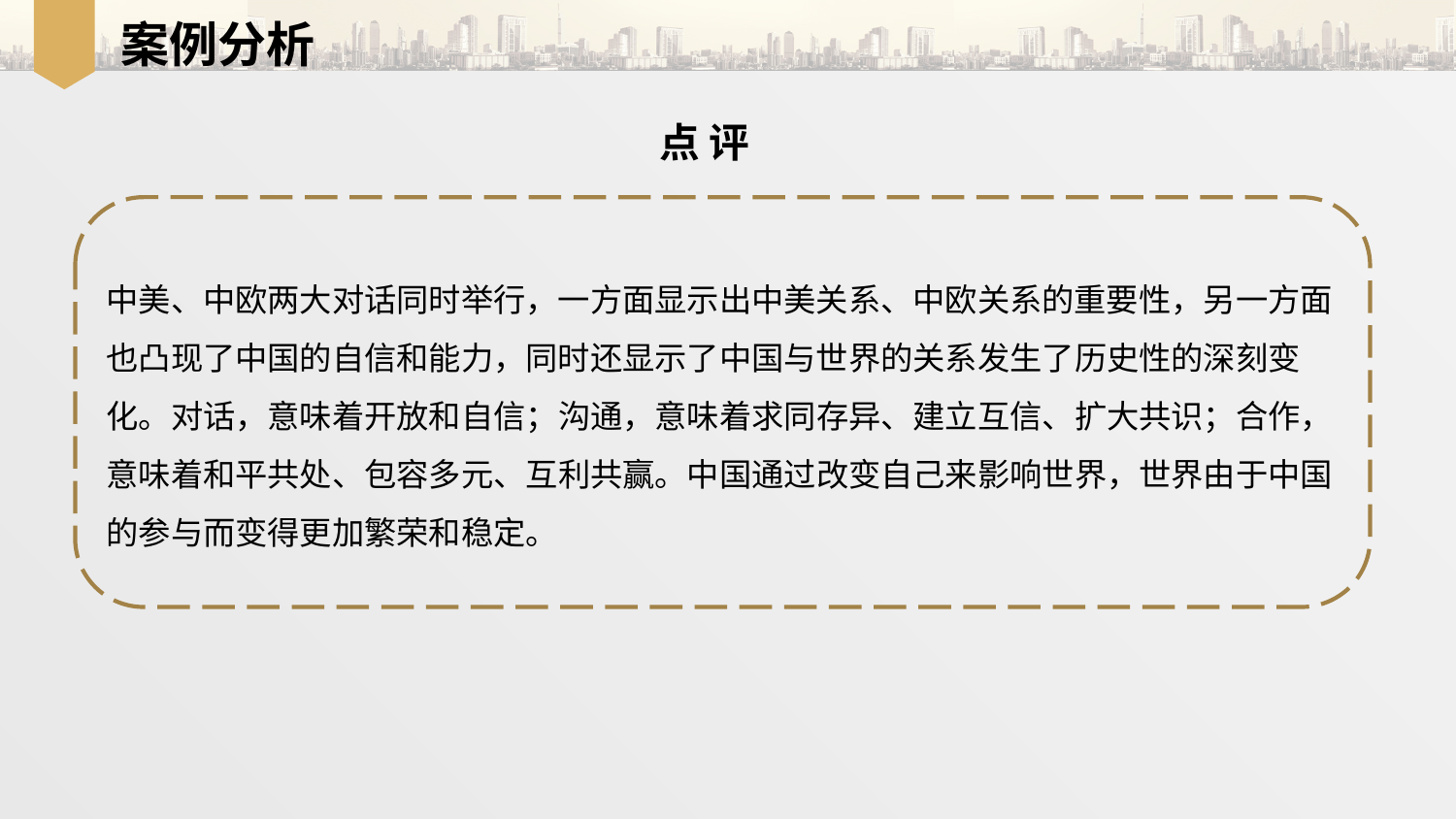

案例分析
点 评

中美、中欧两大对话同时举行，一方面显示出中美关系、中欧关系的重要性，另一方面也凸现了中国的自信和能力，同时还显示了中国与世界的关系发生了历史性的深刻变化。对话，意味着开放和自信；沟通，意味着求同存异、建立互信、扩大共识；合作，意味着和平共处、包容多元、互利共赢。中国通过改变自己来影响世界，世界由于中国的参与而变得更加繁荣和稳定。